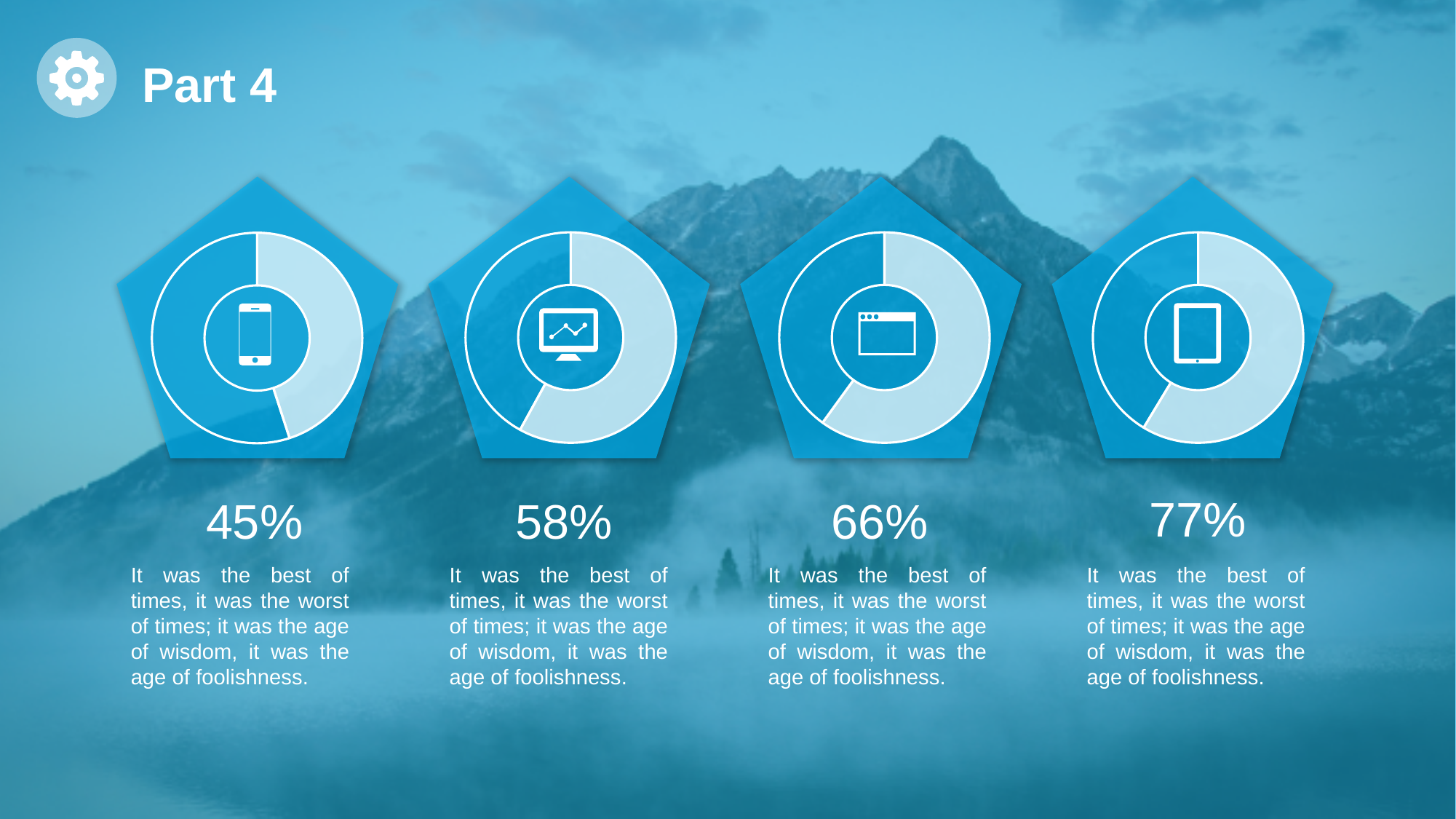

Part 4

### Chart

| Category | 销售额 |
|---|---|
| 第一季度 | 58.0 |
| 第二季度 | 42.0 |

### Chart

| Category | 销售额 |
|---|---|
| 第一季度 | 66.0 |
| 第二季度 | 44.0 |

### Chart

| Category | 销售额 |
|---|---|
| 第一季度 | 78.0 |
| 第二季度 | 55.0 |

### Chart

| Category | 销售额 |
|---|---|
| 第一季度 | 45.0 |
| 第二季度 | 55.0 |

77%
45%
58%
66%
It was the best of times, it was the worst of times; it was the age of wisdom, it was the age of foolishness.
It was the best of times, it was the worst of times; it was the age of wisdom, it was the age of foolishness.
It was the best of times, it was the worst of times; it was the age of wisdom, it was the age of foolishness.
It was the best of times, it was the worst of times; it was the age of wisdom, it was the age of foolishness.